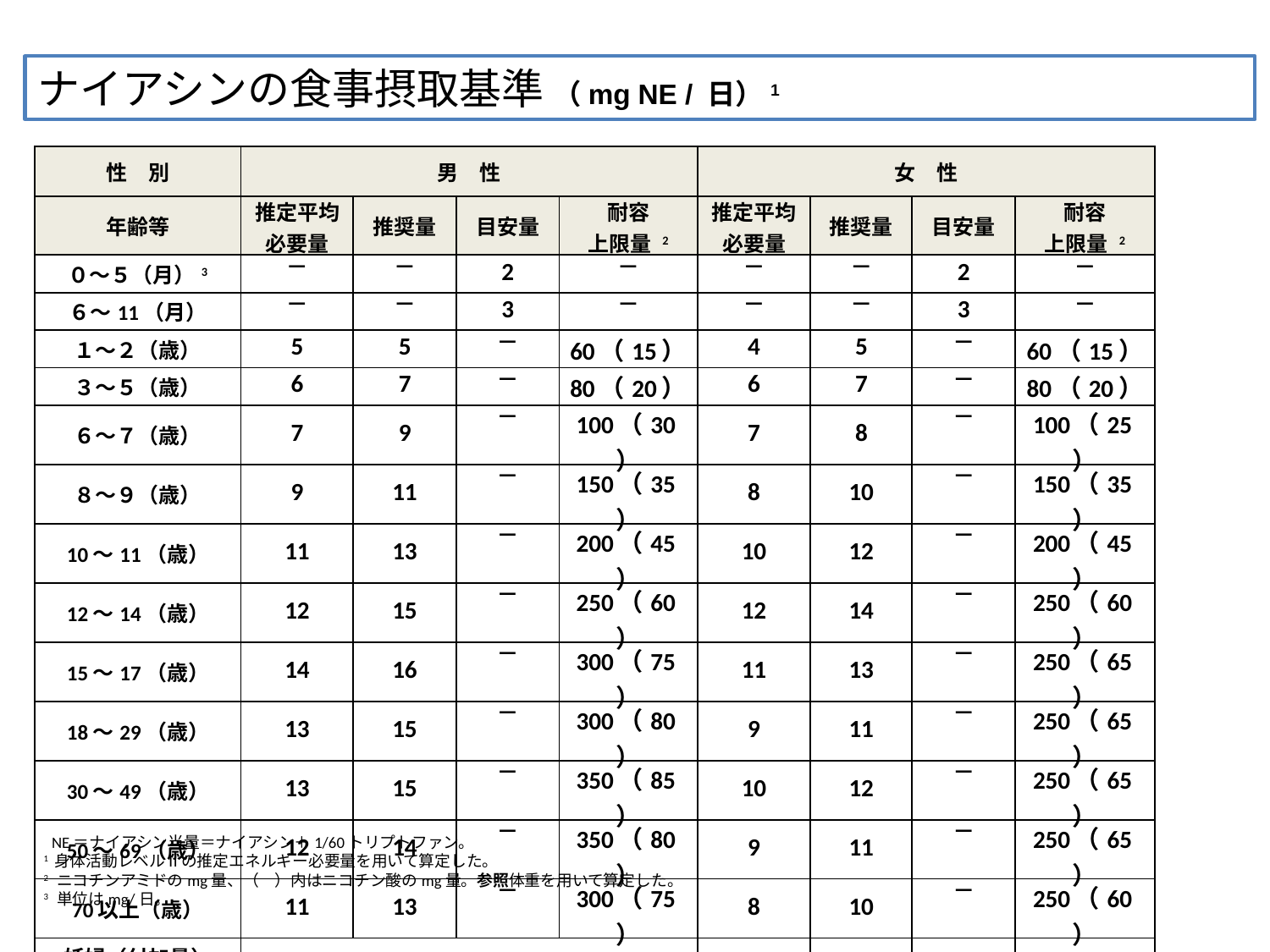

ナイアシンの食事摂取基準 （mg NE / 日）1
| 性　別 | 男　性 |  |  |  | 女　性 |  |  |  |
| --- | --- | --- | --- | --- | --- | --- | --- | --- |
| 年齢等 | 推定平均 必要量 | 推奨量 | 目安量 | 耐容 上限量 2 | 推定平均 必要量 | 推奨量 | 目安量 | 耐容 上限量 2 |
| ０～５（月）3 | ― | ― | 2 | ― | ― | ― | 2 | ― |
| ６～11（月） | ― | ― | 3 | ― | ― | ― | 3 | ― |
| １～２（歳） | 5 | 5 | ― | 60（15） | 4 | 5 | ― | 60（15） |
| ３～５（歳） | 6 | 7 | ― | 80（20） | 6 | 7 | ― | 80（20） |
| ６～７（歳） | 7 | 9 | ― | 100（30） | 7 | 8 | ― | 100（25） |
| ８～９（歳） | 9 | 11 | ― | 150（35） | 8 | 10 | ― | 150（35） |
| 10～11（歳） | 11 | 13 | ― | 200（45） | 10 | 12 | ― | 200（45） |
| 12～14（歳） | 12 | 15 | ― | 250（60） | 12 | 14 | ― | 250（60） |
| 15～17（歳） | 14 | 16 | ― | 300（75） | 11 | 13 | ― | 250（65） |
| 18～29（歳） | 13 | 15 | ― | 300（80） | 9 | 11 | ― | 250（65） |
| 30～49（歳） | 13 | 15 | ― | 350（85） | 10 | 12 | ― | 250（65） |
| 50～69（歳） | 12 | 14 | ― | 350（80） | 9 | 11 | ― | 250（65） |
| 70以上（歳） | 11 | 13 | ― | 300（75） | 8 | 10 | ― | 250（60） |
| 妊婦（付加量） |  |  |  |  | ― | ― | ― | ― |
| 授乳婦（付加量） |  |  |  |  | +3 | +3 | ― | ― |
 NE＝ナイアシン当量＝ナイアシン＋1/60トリプトファン。
1 身体活動レベルⅡの推定エネルギー必要量を用いて算定した。
2 ニコチンアミドのmg量、（　）内はニコチン酸のmg量。参照体重を用いて算定した。
3 単位はmg/日。